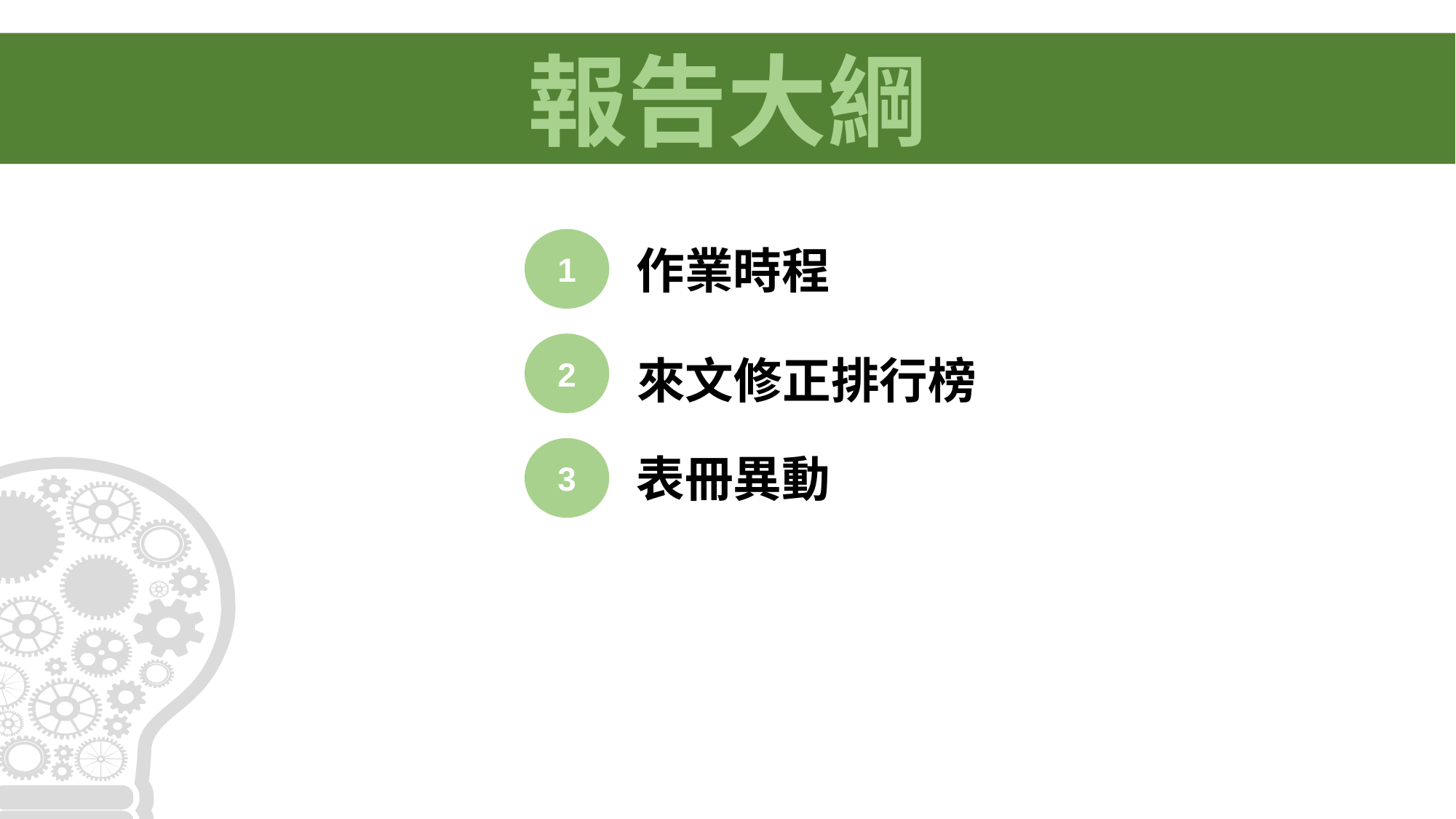

報告大綱
1
作業時程
2
來文修正排行榜
3
表冊異動

4
下期表冊異動預告
5
聯絡資訊